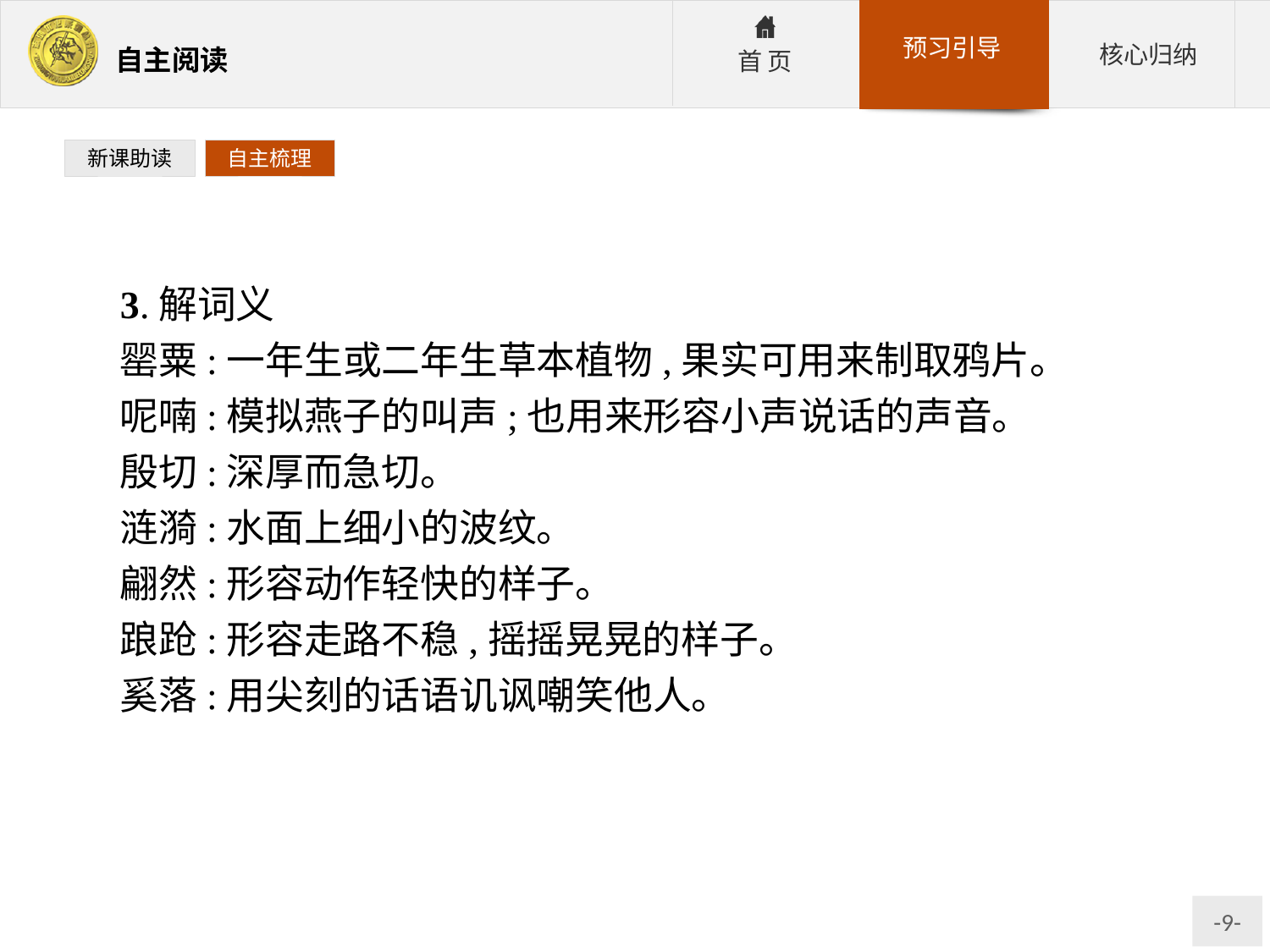

新课助读
自主梳理
3.解词义
罂粟:一年生或二年生草本植物,果实可用来制取鸦片。
呢喃:模拟燕子的叫声;也用来形容小声说话的声音。
殷切:深厚而急切。
涟漪:水面上细小的波纹。
翩然:形容动作轻快的样子。
踉跄:形容走路不稳,摇摇晃晃的样子。
奚落:用尖刻的话语讥讽嘲笑他人。